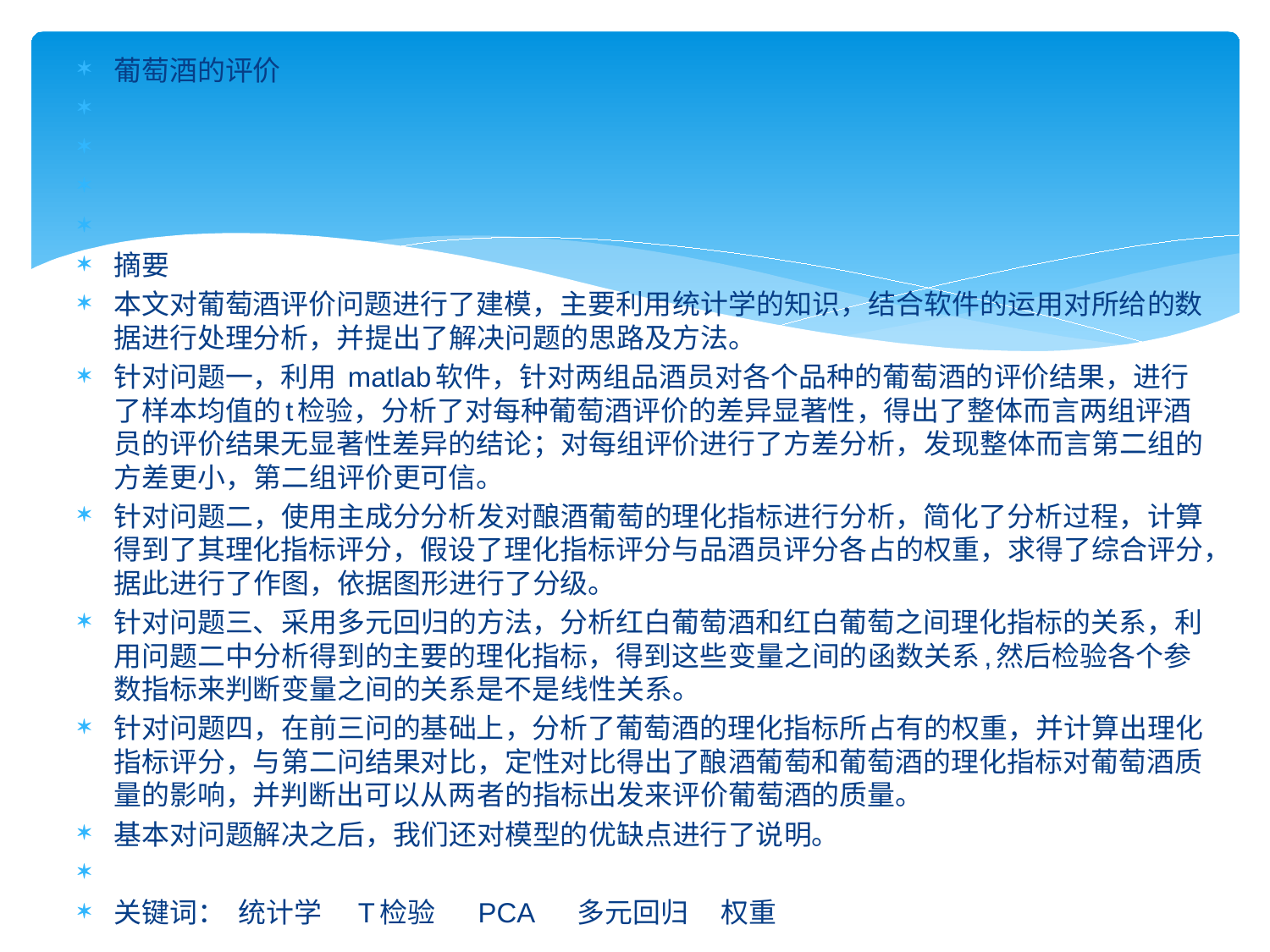

葡萄酒的评价

摘要
本文对葡萄酒评价问题进行了建模，主要利用统计学的知识，结合软件的运用对所给的数据进行处理分析，并提出了解决问题的思路及方法。
针对问题一，利用 matlab软件，针对两组品酒员对各个品种的葡萄酒的评价结果，进行了样本均值的t检验，分析了对每种葡萄酒评价的差异显著性，得出了整体而言两组评酒员的评价结果无显著性差异的结论；对每组评价进行了方差分析，发现整体而言第二组的方差更小，第二组评价更可信。
针对问题二，使用主成分分析发对酿酒葡萄的理化指标进行分析，简化了分析过程，计算得到了其理化指标评分，假设了理化指标评分与品酒员评分各占的权重，求得了综合评分，据此进行了作图，依据图形进行了分级。
针对问题三、采用多元回归的方法，分析红白葡萄酒和红白葡萄之间理化指标的关系，利用问题二中分析得到的主要的理化指标，得到这些变量之间的函数关系,然后检验各个参数指标来判断变量之间的关系是不是线性关系。
针对问题四，在前三问的基础上，分析了葡萄酒的理化指标所占有的权重，并计算出理化指标评分，与第二问结果对比，定性对比得出了酿酒葡萄和葡萄酒的理化指标对葡萄酒质量的影响，并判断出可以从两者的指标出发来评价葡萄酒的质量。
基本对问题解决之后，我们还对模型的优缺点进行了说明。

关键词：  统计学     T检验      PCA     多元回归     权重

#